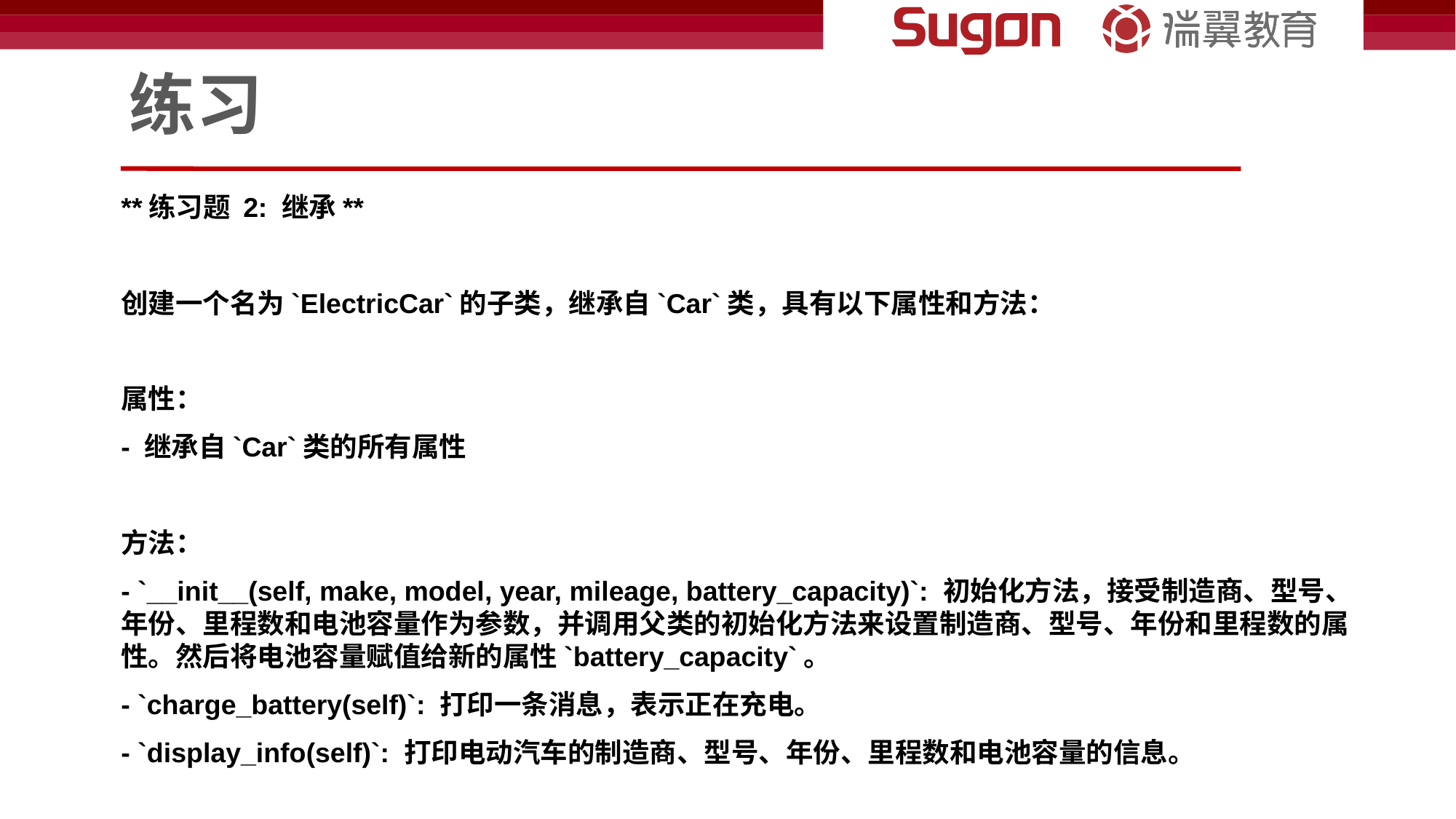

# 练习
**练习题 2: 继承**

创建一个名为`ElectricCar`的子类，继承自`Car`类，具有以下属性和方法：

属性：
- 继承自`Car`类的所有属性

方法：
- `__init__(self, make, model, year, mileage, battery_capacity)`: 初始化方法，接受制造商、型号、年份、里程数和电池容量作为参数，并调用父类的初始化方法来设置制造商、型号、年份和里程数的属性。然后将电池容量赋值给新的属性`battery_capacity`。
- `charge_battery(self)`: 打印一条消息，表示正在充电。
- `display_info(self)`: 打印电动汽车的制造商、型号、年份、里程数和电池容量的信息。